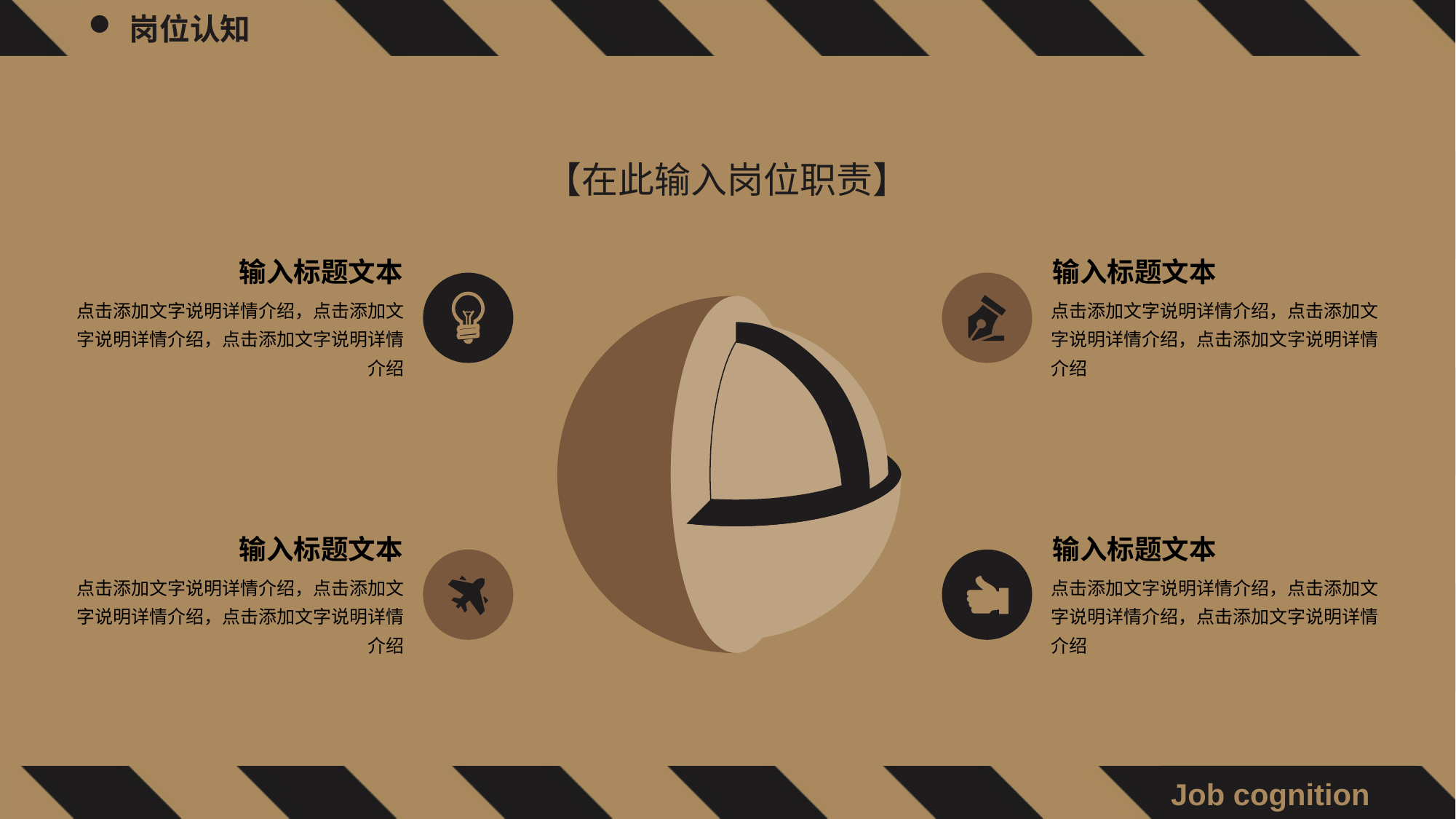

【在此输入岗位职责】
输入标题文本
点击添加文字说明详情介绍，点击添加文字说明详情介绍，点击添加文字说明详情介绍
输入标题文本
点击添加文字说明详情介绍，点击添加文字说明详情介绍，点击添加文字说明详情介绍

输入标题文本
点击添加文字说明详情介绍，点击添加文字说明详情介绍，点击添加文字说明详情介绍
输入标题文本
点击添加文字说明详情介绍，点击添加文字说明详情介绍，点击添加文字说明详情介绍